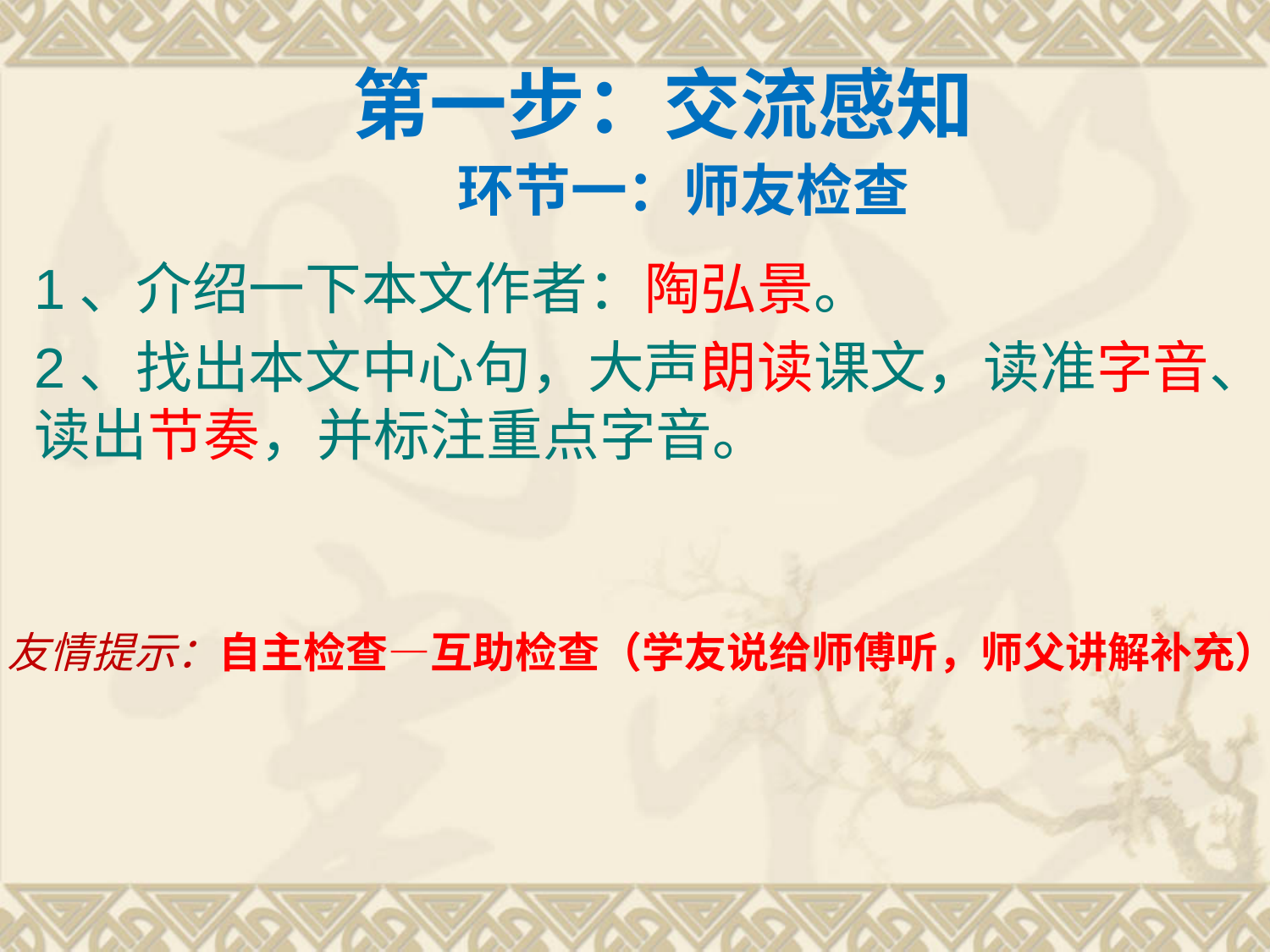

# 第一步：交流感知
环节一：师友检查
1、介绍一下本文作者：陶弘景。
2、找出本文中心句，大声朗读课文，读准字音、读出节奏，并标注重点字音。

友情提示：自主检查—互助检查（学友说给师傅听，师父讲解补充）